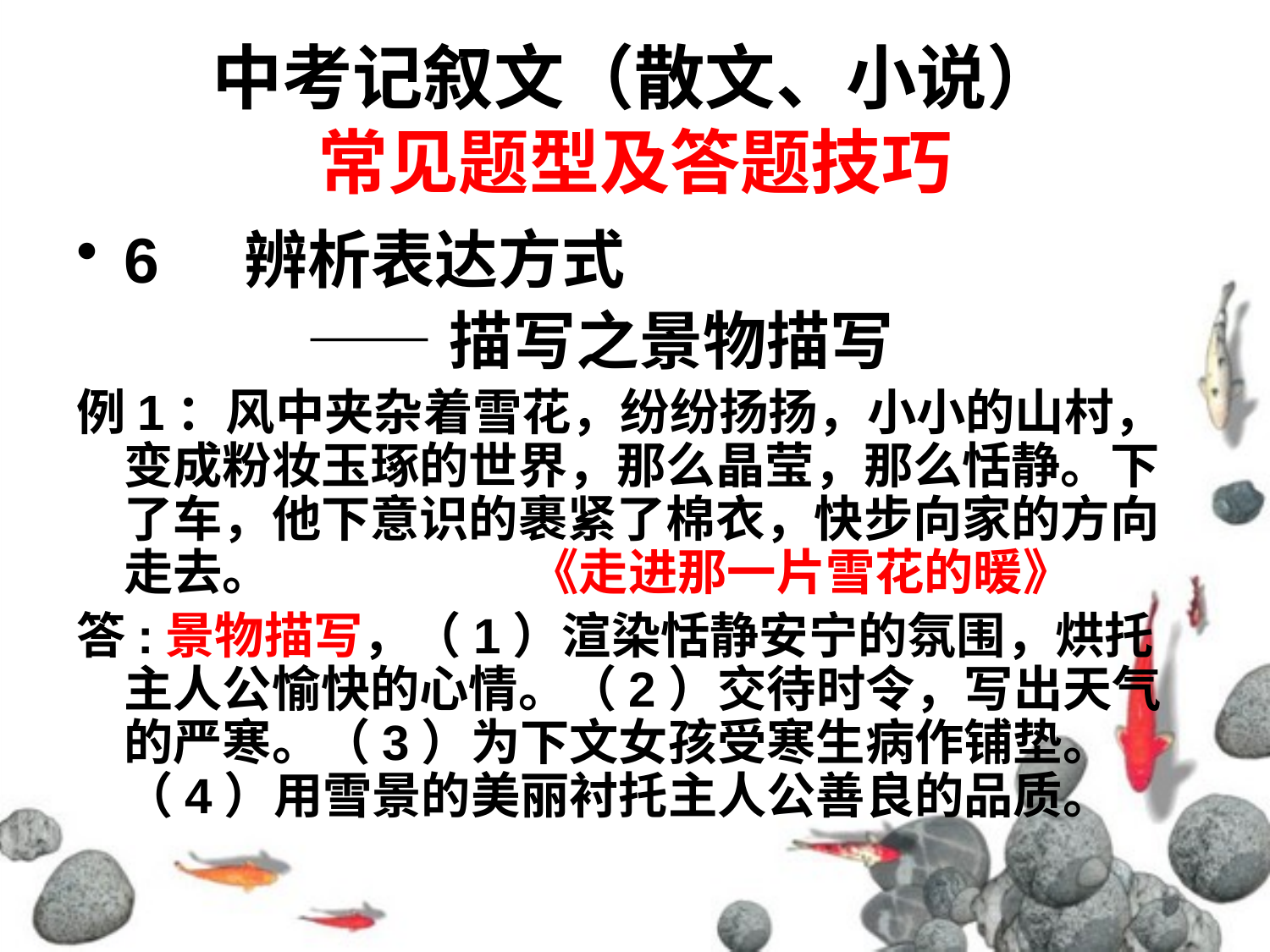

# 中考记叙文（散文、小说） 常见题型及答题技巧
6    辨析表达方式
                ——描写之景物描写
例1：风中夹杂着雪花，纷纷扬扬，小小的山村，变成粉妆玉琢的世界，那么晶莹，那么恬静。下了车，他下意识的裹紧了棉衣，快步向家的方向走去。                       《走进那一片雪花的暖》
答:景物描写，（1）渲染恬静安宁的氛围，烘托主人公愉快的心情。（2）交待时令，写出天气的严寒。（3）为下文女孩受寒生病作铺垫。（4）用雪景的美丽衬托主人公善良的品质。